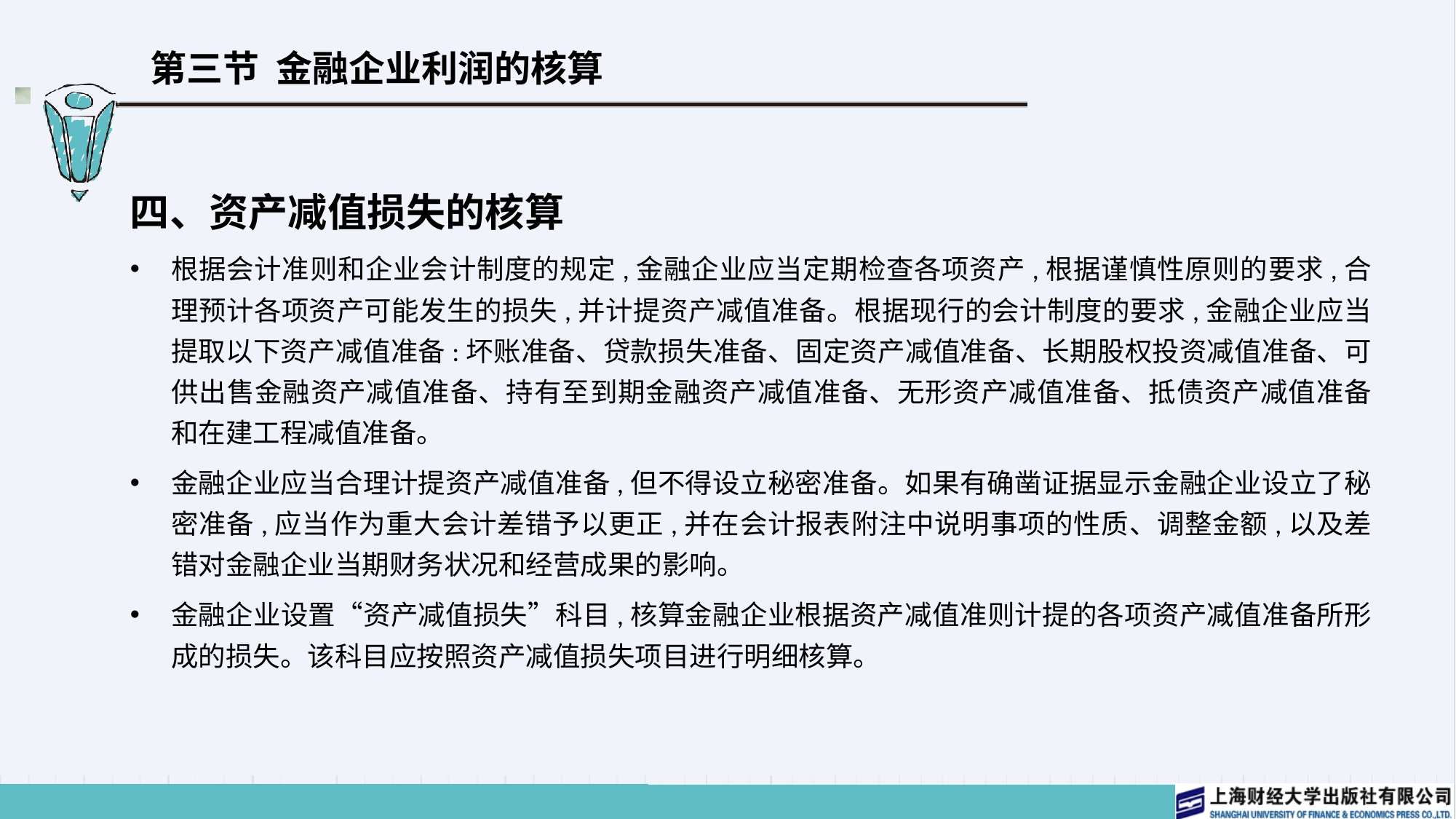

# 第三节  金融企业利润的核算
四、资产减值损失的核算
根据会计准则和企业会计制度的规定,金融企业应当定期检查各项资产,根据谨慎性原则的要求,合理预计各项资产可能发生的损失,并计提资产减值准备。根据现行的会计制度的要求,金融企业应当提取以下资产减值准备:坏账准备、贷款损失准备、固定资产减值准备、长期股权投资减值准备、可供出售金融资产减值准备、持有至到期金融资产减值准备、无形资产减值准备、抵债资产减值准备和在建工程减值准备。
金融企业应当合理计提资产减值准备,但不得设立秘密准备。如果有确凿证据显示金融企业设立了秘密准备,应当作为重大会计差错予以更正,并在会计报表附注中说明事项的性质、调整金额,以及差错对金融企业当期财务状况和经营成果的影响。
金融企业设置“资产减值损失”科目,核算金融企业根据资产减值准则计提的各项资产减值准备所形成的损失。该科目应按照资产减值损失项目进行明细核算。